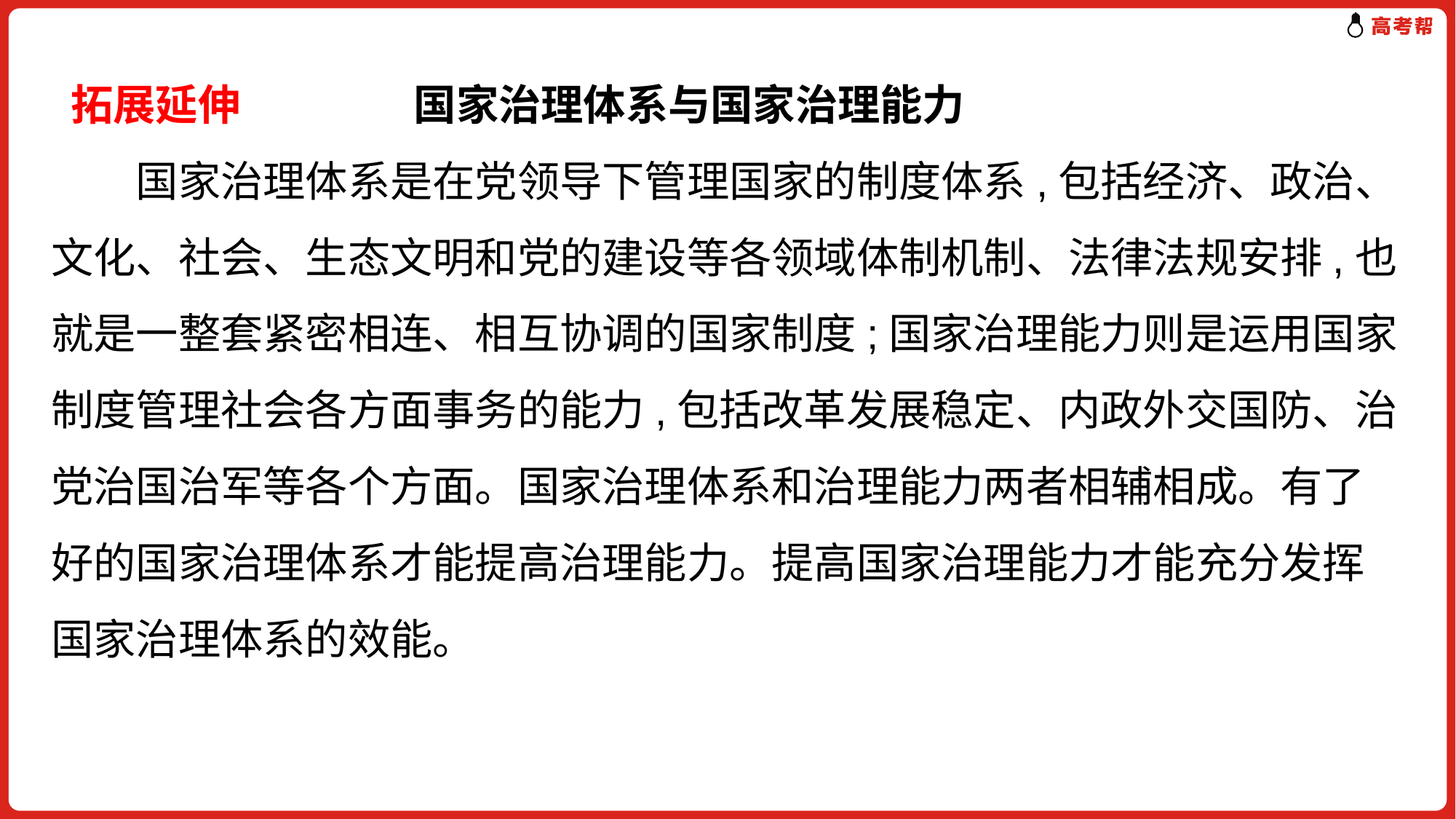

# 拓展延伸                  国家治理体系与国家治理能力 　　国家治理体系是在党领导下管理国家的制度体系,包括经济、政治、文化、社会、生态文明和党的建设等各领域体制机制、法律法规安排,也就是一整套紧密相连、相互协调的国家制度;国家治理能力则是运用国家制度管理社会各方面事务的能力,包括改革发展稳定、内政外交国防、治党治国治军等各个方面。国家治理体系和治理能力两者相辅相成。有了好的国家治理体系才能提高治理能力。提高国家治理能力才能充分发挥国家治理体系的效能。